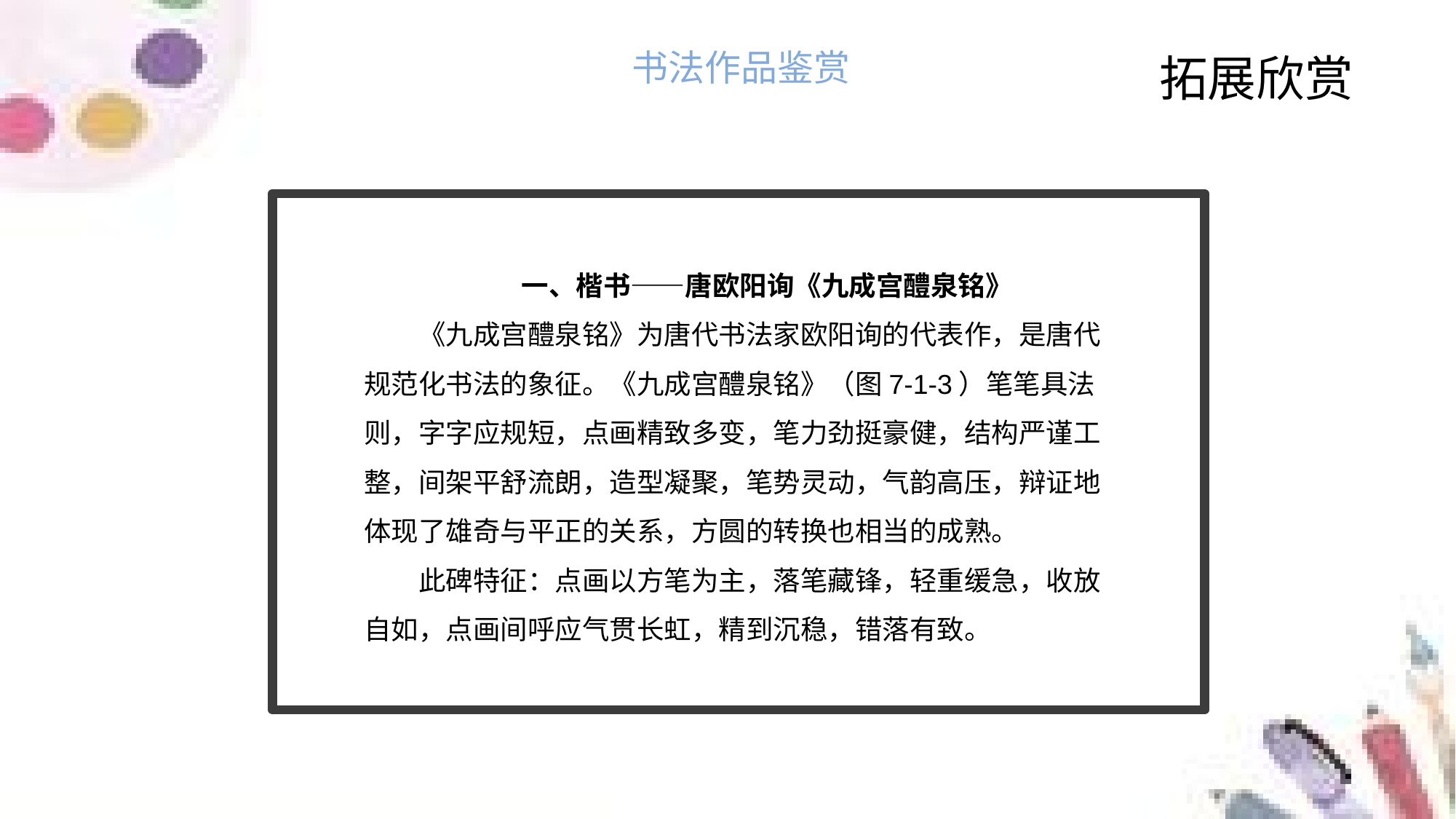

书法作品鉴赏
拓展欣赏

一、楷书——唐欧阳询《九成宫醴泉铭》
《九成宫醴泉铭》为唐代书法家欧阳询的代表作，是唐代规范化书法的象征。《九成宫醴泉铭》（图7-1-3）笔笔具法则，字字应规短，点画精致多变，笔力劲挺豪健，结构严谨工整，间架平舒流朗，造型凝聚，笔势灵动，气韵高压，辩证地体现了雄奇与平正的关系，方圆的转换也相当的成熟。
此碑特征：点画以方笔为主，落笔藏锋，轻重缓急，收放自如，点画间呼应气贯长虹，精到沉稳，错落有致。
11